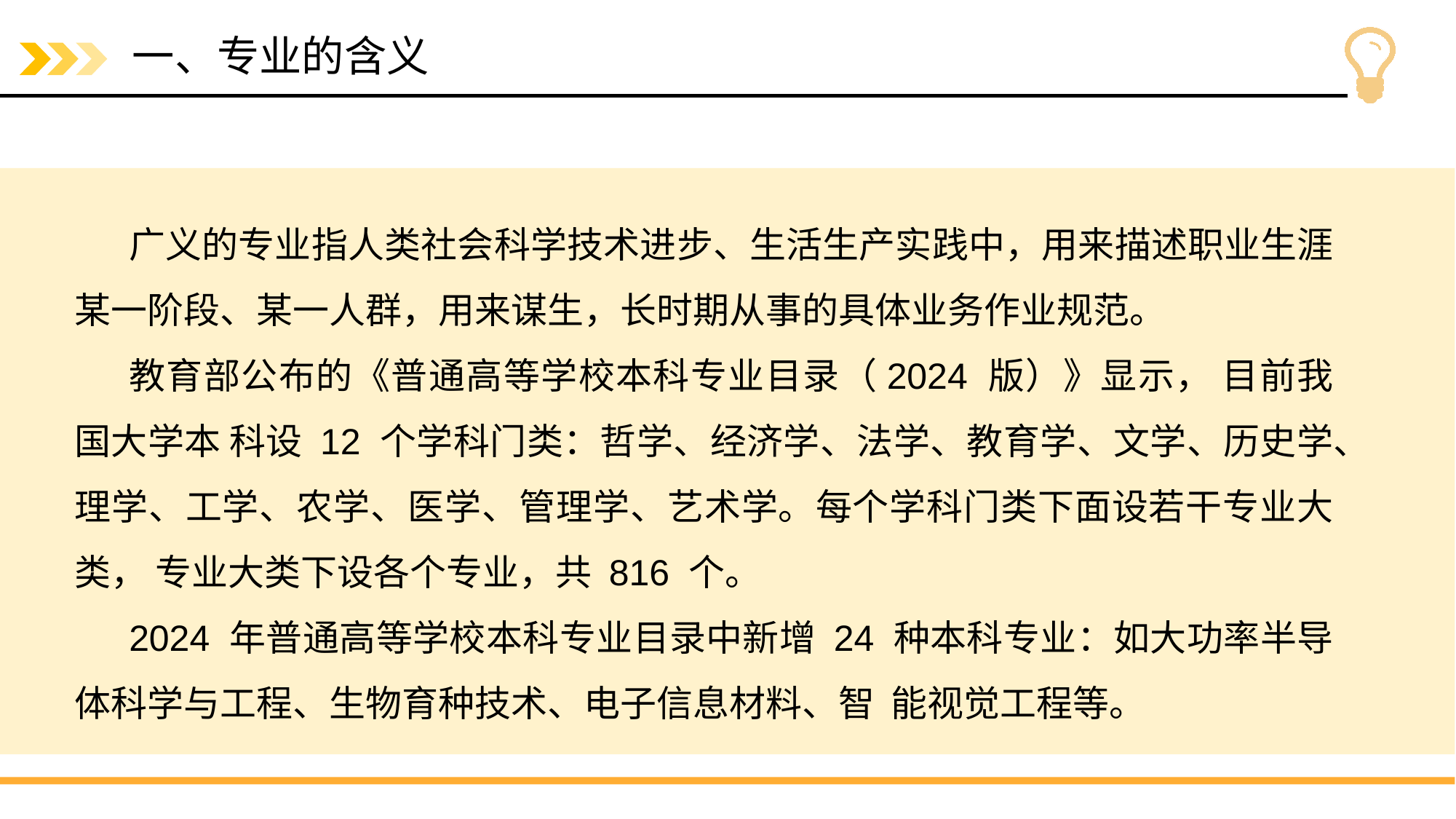

23
# 一、专业的含义

广义的专业指人类社会科学技术进步、生活生产实践中，用来描述职业生涯某一阶段、某一人群，用来谋生，长时期从事的具体业务作业规范。
教育部公布的《普通高等学校本科专业目录（2024 版）》显示， 目前我国大学本 科设 12 个学科门类：哲学、经济学、法学、教育学、文学、历史学、理学、工学、农学、医学、管理学、艺术学。每个学科门类下面设若干专业大类， 专业大类下设各个专业，共 816 个。
2024 年普通高等学校本科专业目录中新增 24 种本科专业：如大功率半导体科学与工程、生物育种技术、电子信息材料、智  能视觉工程等。